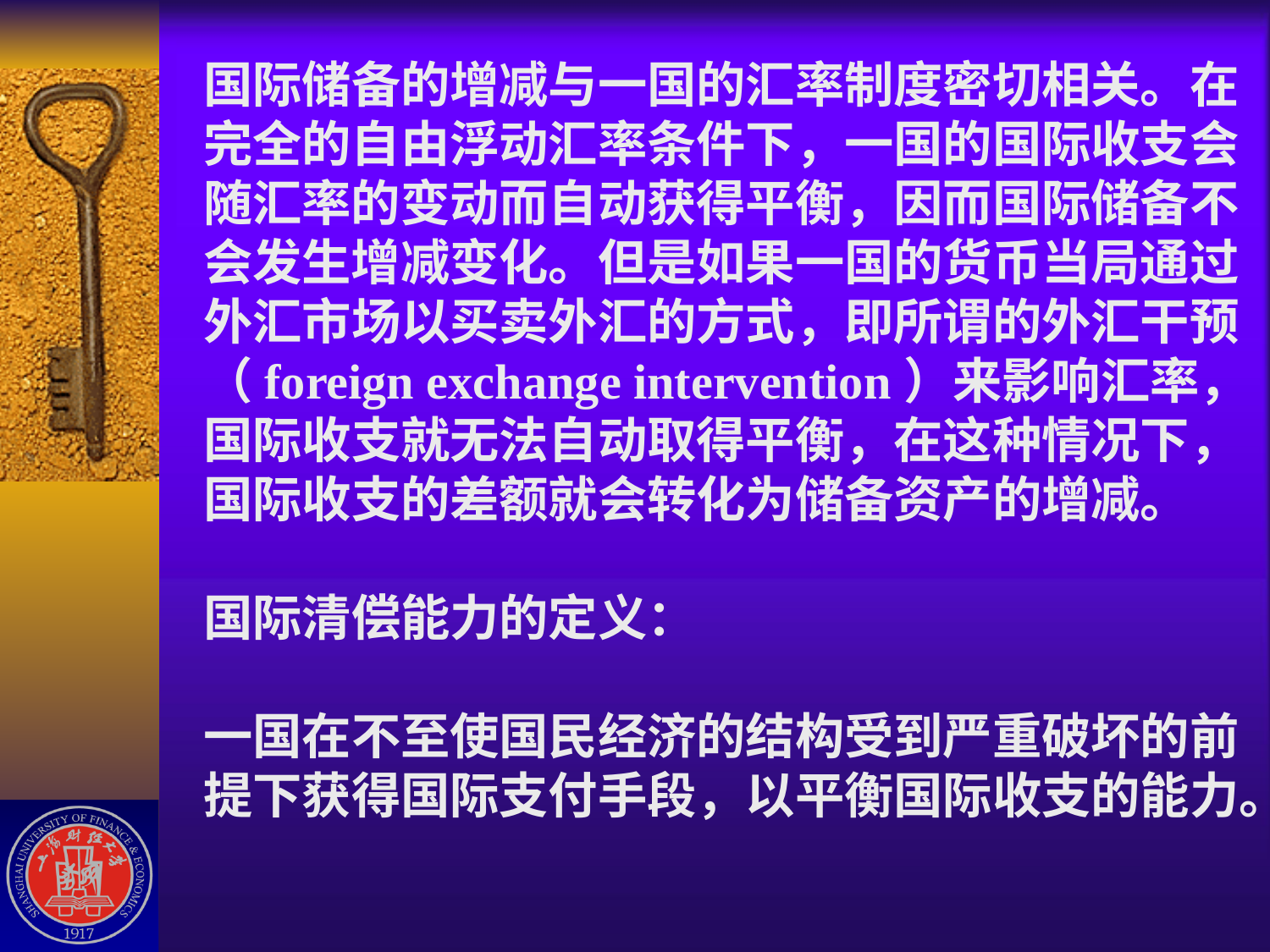

# 国际储备的增减与一国的汇率制度密切相关。在完全的自由浮动汇率条件下，一国的国际收支会随汇率的变动而自动获得平衡，因而国际储备不会发生增减变化。但是如果一国的货币当局通过外汇市场以买卖外汇的方式，即所谓的外汇干预（foreign exchange intervention）来影响汇率，国际收支就无法自动取得平衡，在这种情况下，国际收支的差额就会转化为储备资产的增减。 国际清偿能力的定义： 一国在不至使国民经济的结构受到严重破坏的前提下获得国际支付手段，以平衡国际收支的能力。